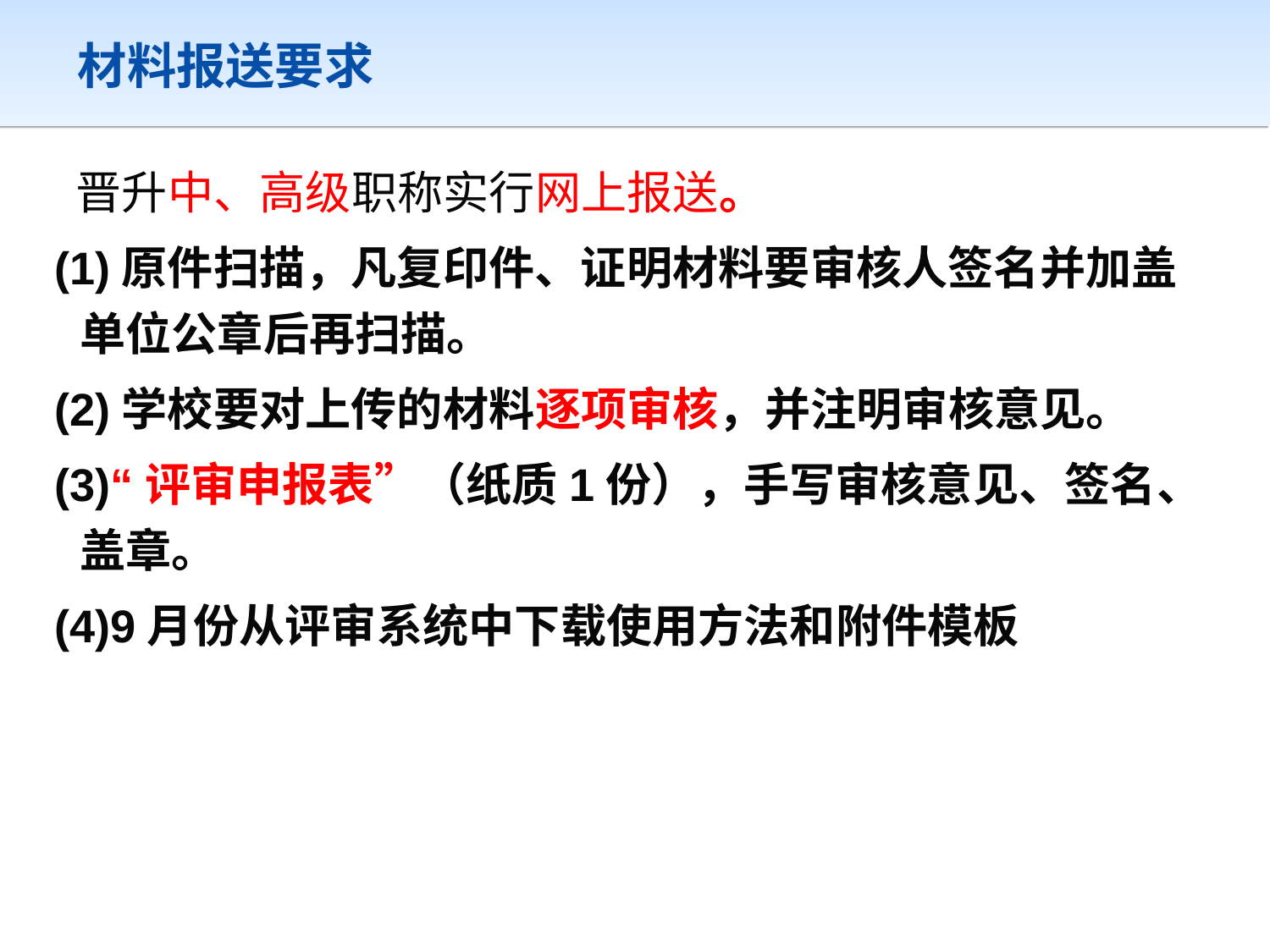

# 材料报送要求
 晋升中、高级职称实行网上报送。
(1)原件扫描，凡复印件、证明材料要审核人签名并加盖单位公章后再扫描。
(2)学校要对上传的材料逐项审核，并注明审核意见。
(3)“评审申报表”（纸质1份），手写审核意见、签名、盖章。
(4)9月份从评审系统中下载使用方法和附件模板